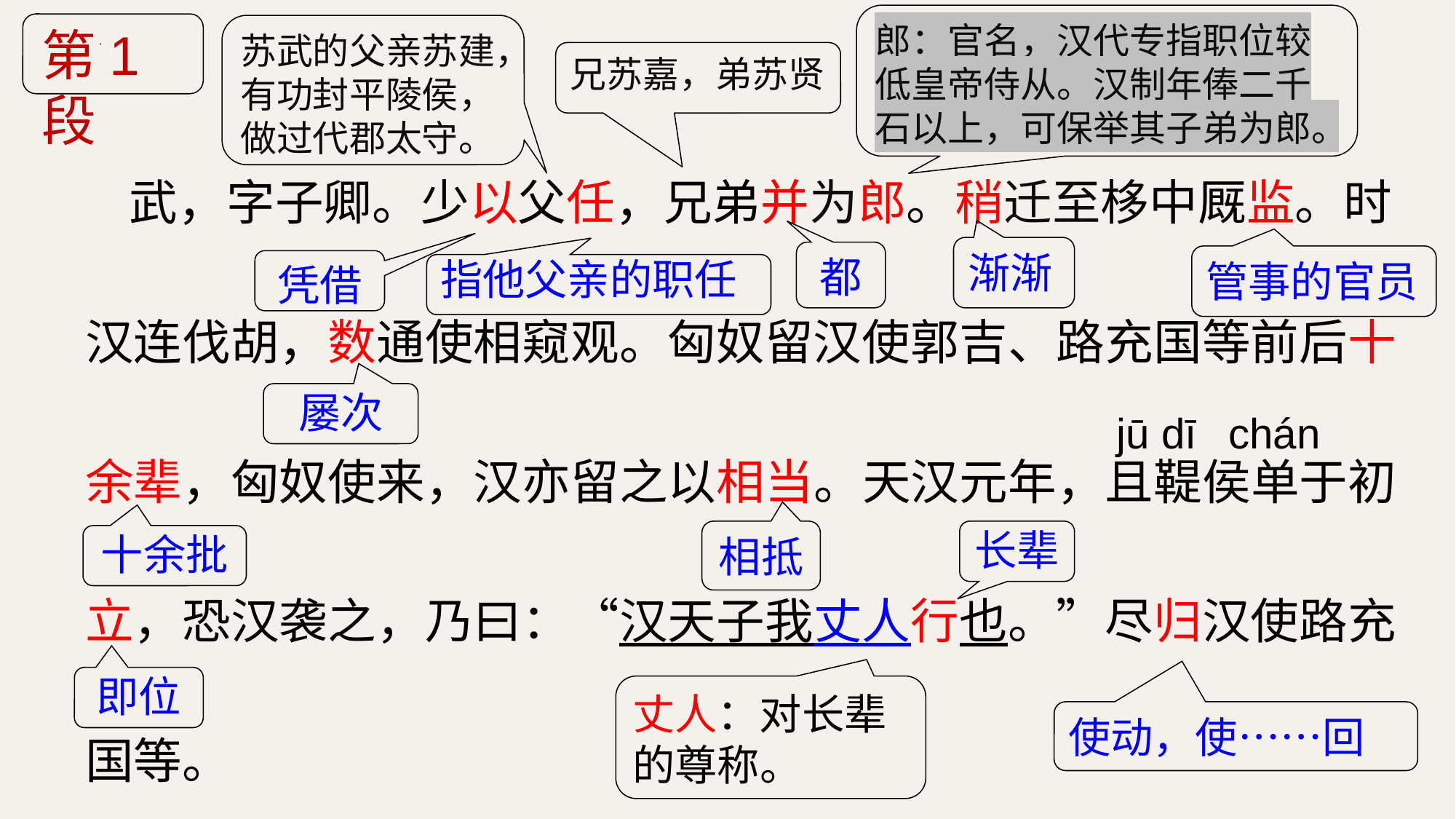

郎：官名，汉代专指职位较低皇帝侍从。汉制年俸二千石以上，可保举其子弟为郎。

第1段
苏武的父亲苏建，有功封平陵侯，做过代郡太守。

兄苏嘉，弟苏贤
   武，字子卿。少以父任，兄弟并为郎。稍迁至栘中厩监。时

汉连伐胡，数通使相窥观。匈奴留汉使郭吉、路充国等前后十

余辈，匈奴使来，汉亦留之以相当。天汉元年，且鞮侯单于初

立，恐汉袭之，乃曰：“汉天子我丈人行也。”尽归汉使路充

国等。
渐渐
都
管事的官员
凭借
指他父亲的职任
屡次
jū dī
chán
相抵
长辈
十余批
即位
丈人：对长辈的尊称。
使动，使……回